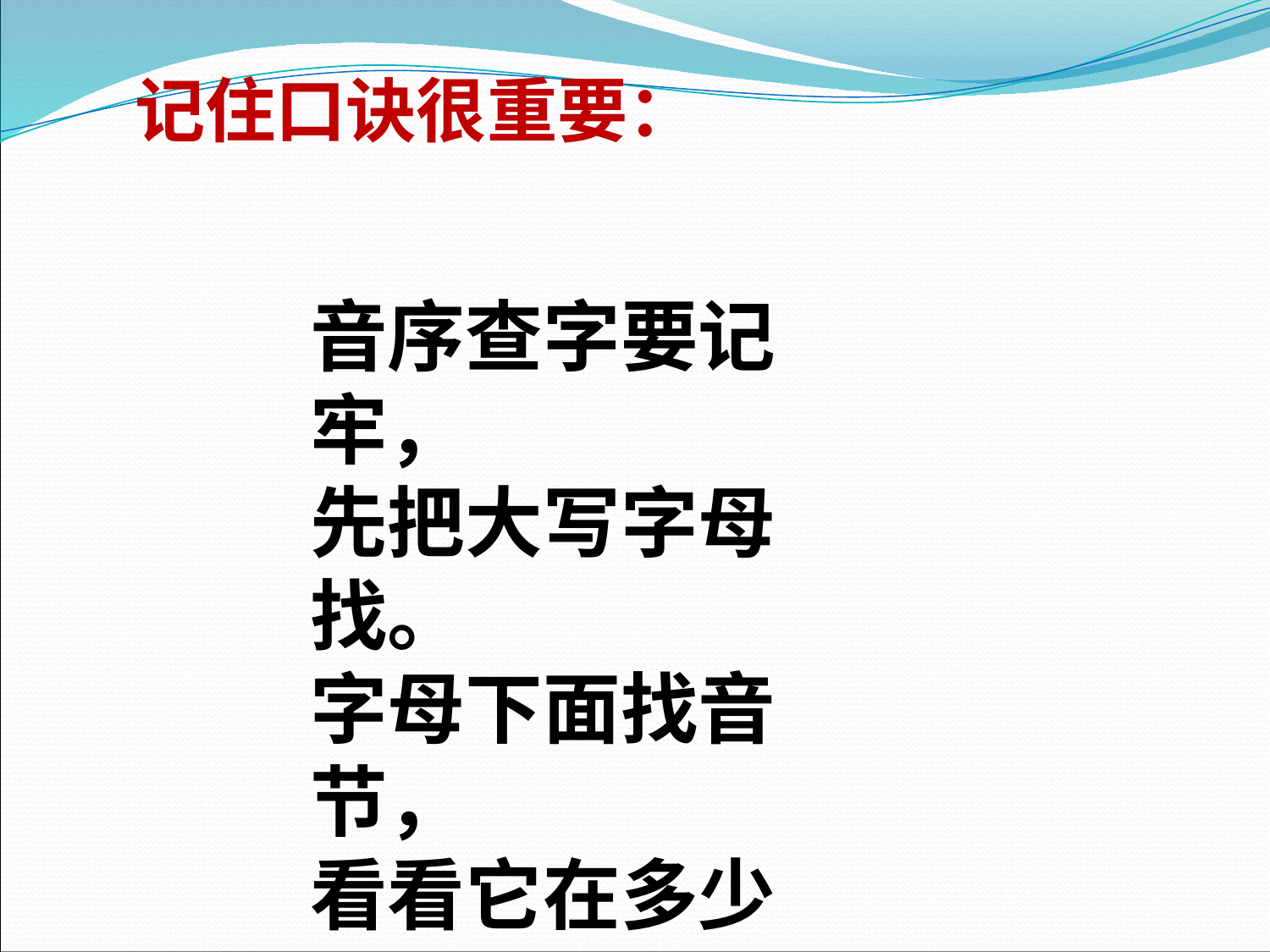

记住口诀很重要：
音序查字要记牢，
先把大写字母找。
字母下面找音节，
看看它在多少页。
从这一页往后找，
生字一定能找到。